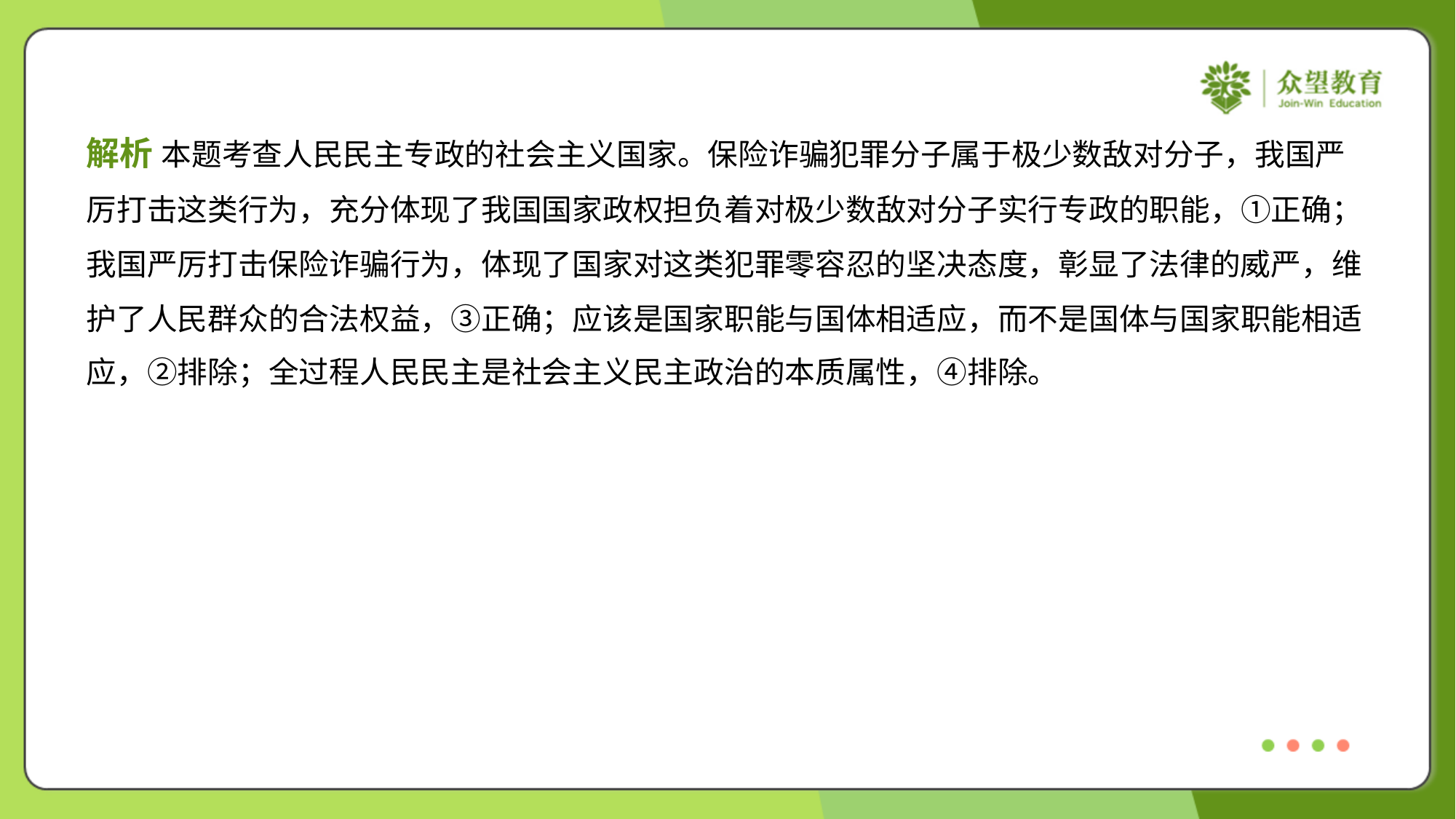

解析 本题考查人民民主专政的社会主义国家。保险诈骗犯罪分子属于极少数敌对分子，我国严
厉打击这类行为，充分体现了我国国家政权担负着对极少数敌对分子实行专政的职能，①正确；
我国严厉打击保险诈骗行为，体现了国家对这类犯罪零容忍的坚决态度，彰显了法律的威严，维
护了人民群众的合法权益，③正确；应该是国家职能与国体相适应，而不是国体与国家职能相适
应，②排除；全过程人民民主是社会主义民主政治的本质属性，④排除。